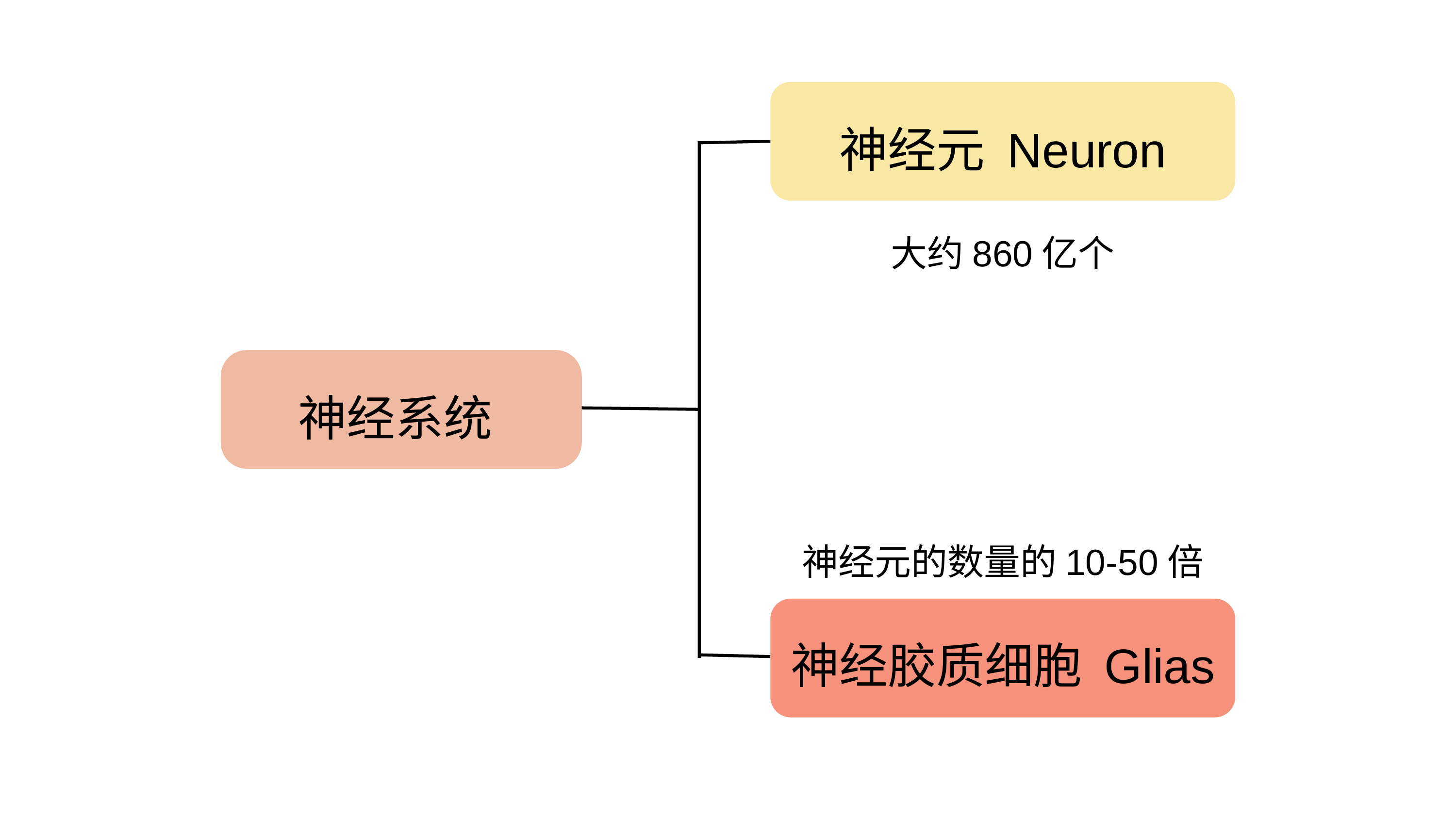

神经元 Neuron

大约860亿个

神经系统
神经系统

神经元的数量的10-50倍

神经胶质细胞 Glias